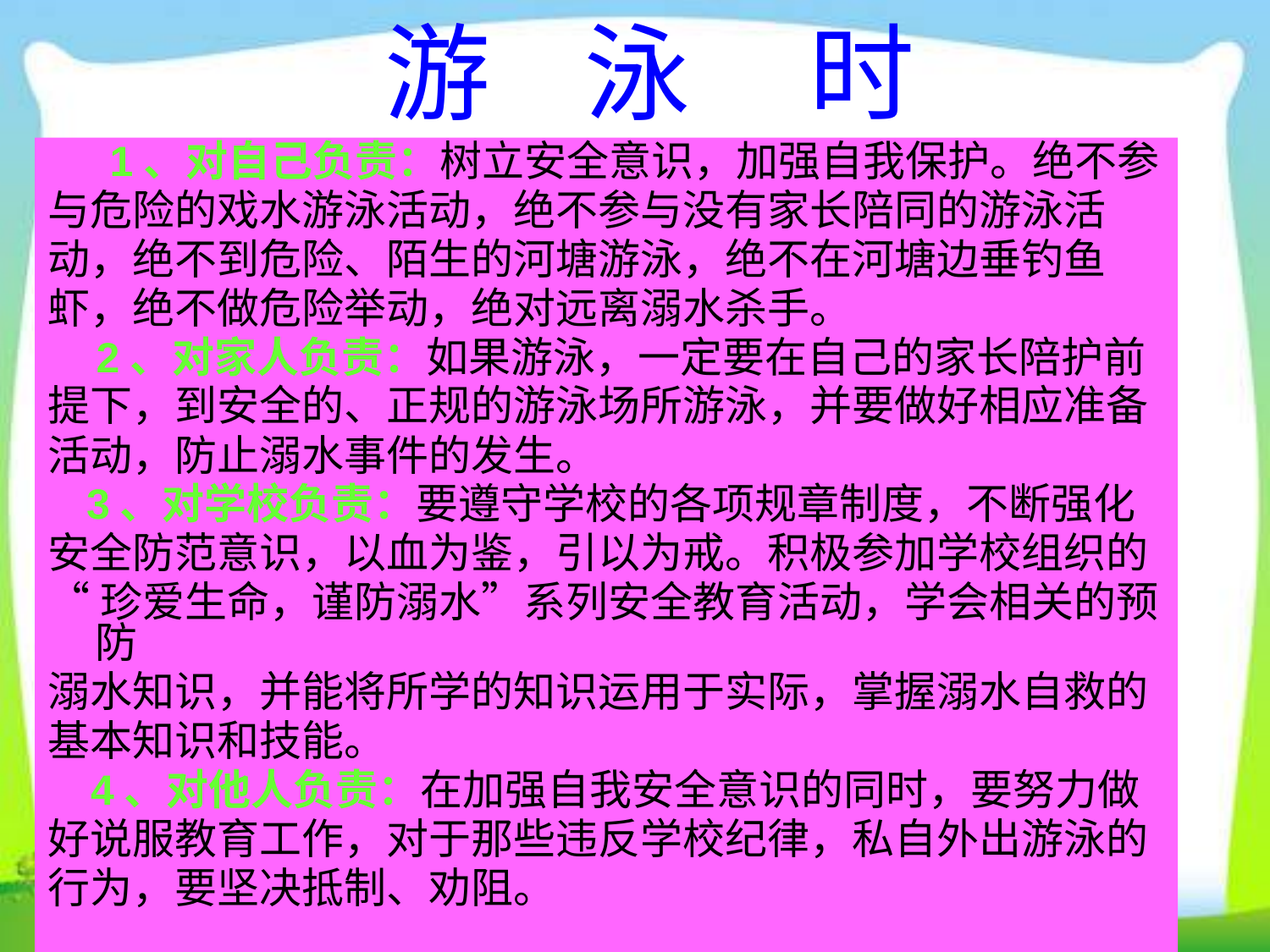

游    泳     时
#
      1、对自己负责：树立安全意识，加强自我保护。绝不参
与危险的戏水游泳活动，绝不参与没有家长陪同的游泳活
动，绝不到危险、陌生的河塘游泳，绝不在河塘边垂钓鱼
虾，绝不做危险举动，绝对远离溺水杀手。
     2、对家人负责：如果游泳，一定要在自己的家长陪护前
提下，到安全的、正规的游泳场所游泳，并要做好相应准备
活动，防止溺水事件的发生。
    3、对学校负责：要遵守学校的各项规章制度，不断强化
安全防范意识，以血为鉴，引以为戒。积极参加学校组织的
“珍爱生命，谨防溺水”系列安全教育活动，学会相关的预防
溺水知识，并能将所学的知识运用于实际，掌握溺水自救的
基本知识和技能。
    4、对他人负责：在加强自我安全意识的同时，要努力做
好说服教育工作，对于那些违反学校纪律，私自外出游泳的
行为，要坚决抵制、劝阻。